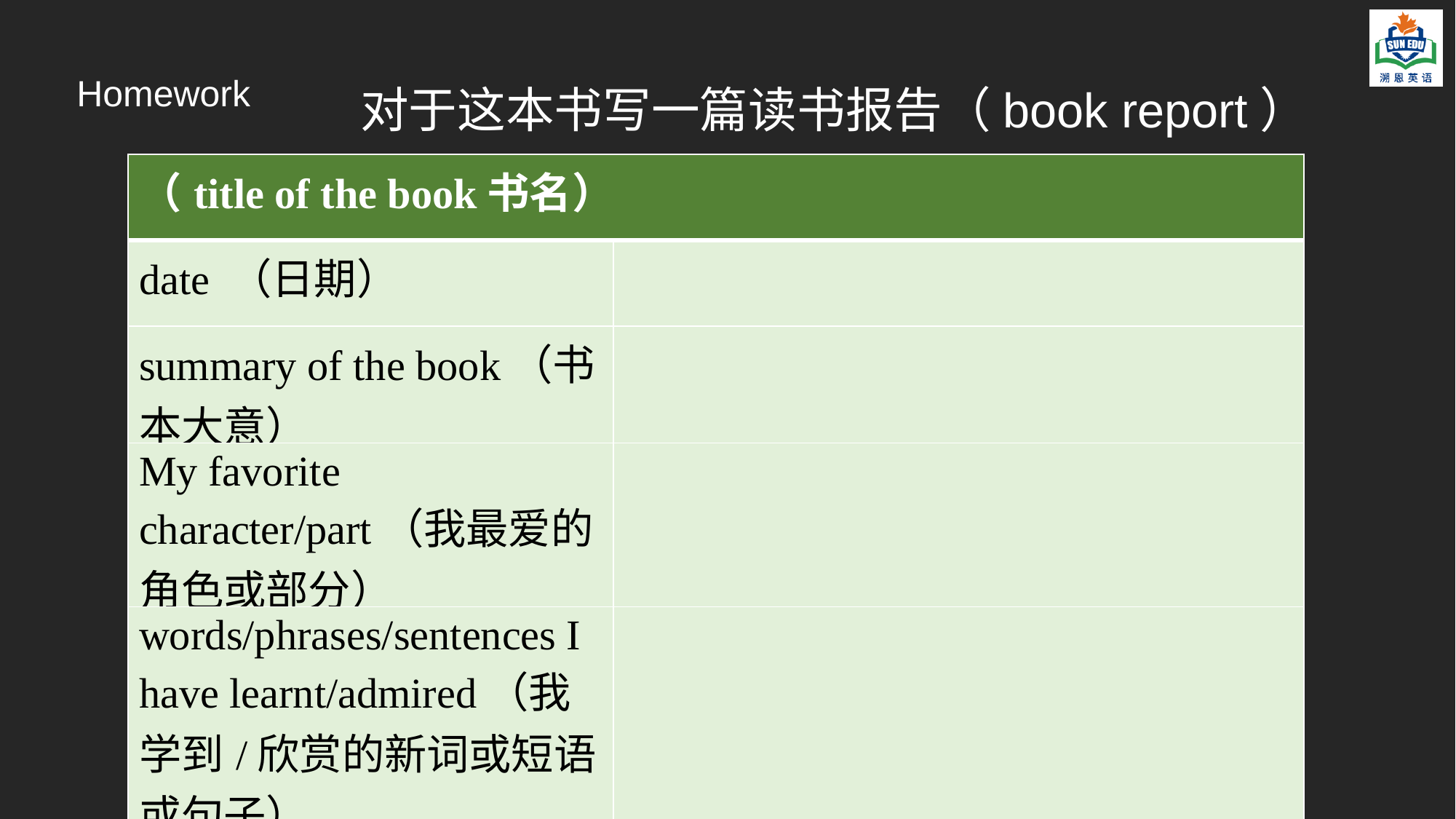

Homework
对于这本书写一篇读书报告（book report）
| （title of the book书名） |  |
| --- | --- |
| date （日期） |  |
| summary of the book（书本大意） |  |
| My favorite character/part（我最爱的角色或部分） |  |
| words/phrases/sentences I have learnt/admired（我学到/欣赏的新词或短语或句子） |  |